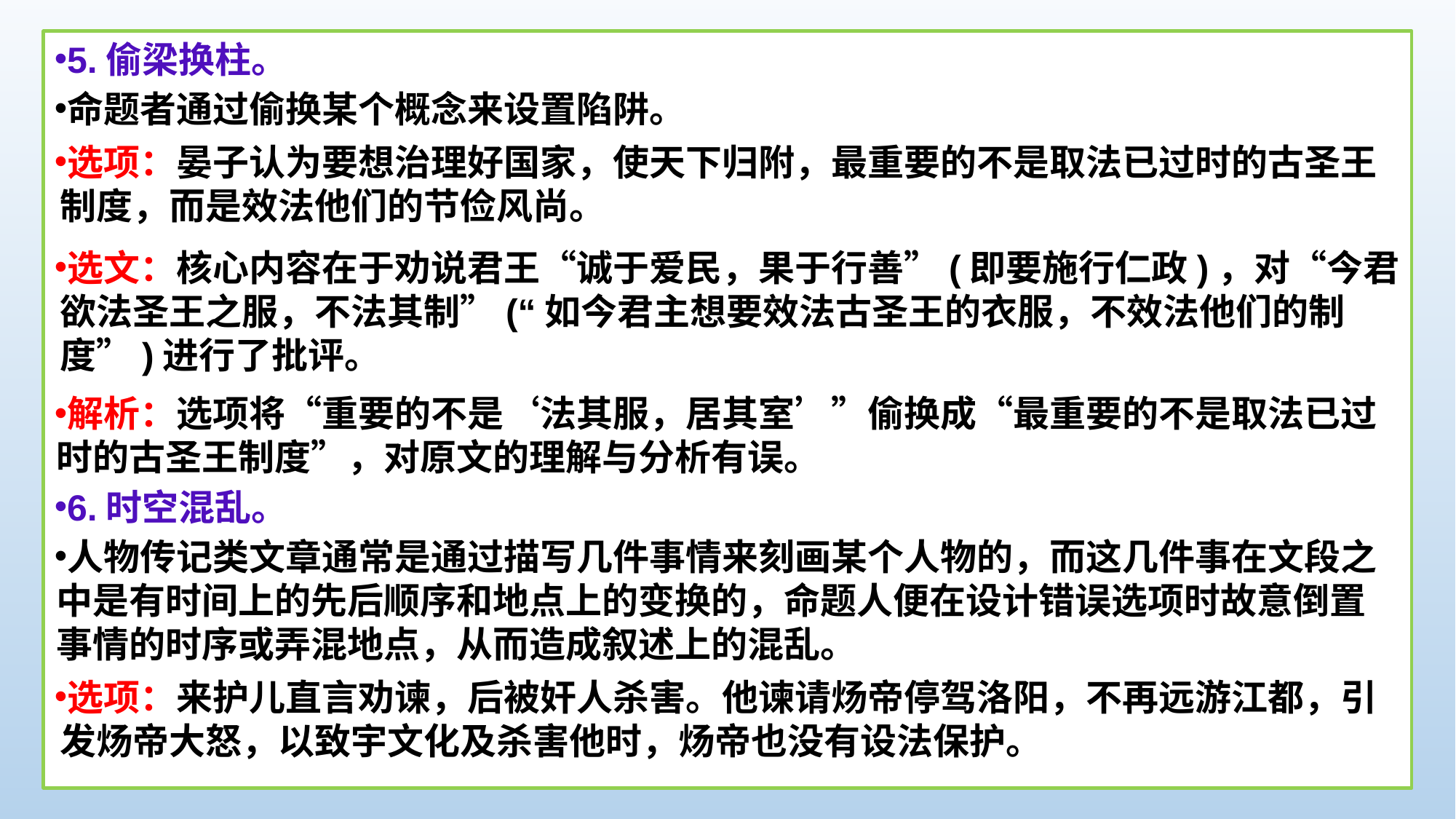

5.偷梁换柱。
命题者通过偷换某个概念来设置陷阱。
选项：晏子认为要想治理好国家，使天下归附，最重要的不是取法已过时的古圣王制度，而是效法他们的节俭风尚。
选文：核心内容在于劝说君王“诚于爱民，果于行善”(即要施行仁政)，对“今君欲法圣王之服，不法其制”(“如今君主想要效法古圣王的衣服，不效法他们的制度”)进行了批评。
解析：选项将“重要的不是‘法其服，居其室’”偷换成“最重要的不是取法已过时的古圣王制度”，对原文的理解与分析有误。
6.时空混乱。
人物传记类文章通常是通过描写几件事情来刻画某个人物的，而这几件事在文段之中是有时间上的先后顺序和地点上的变换的，命题人便在设计错误选项时故意倒置事情的时序或弄混地点，从而造成叙述上的混乱。
选项：来护儿直言劝谏，后被奸人杀害。他谏请炀帝停驾洛阳，不再远游江都，引发炀帝大怒，以致宇文化及杀害他时，炀帝也没有设法保护。